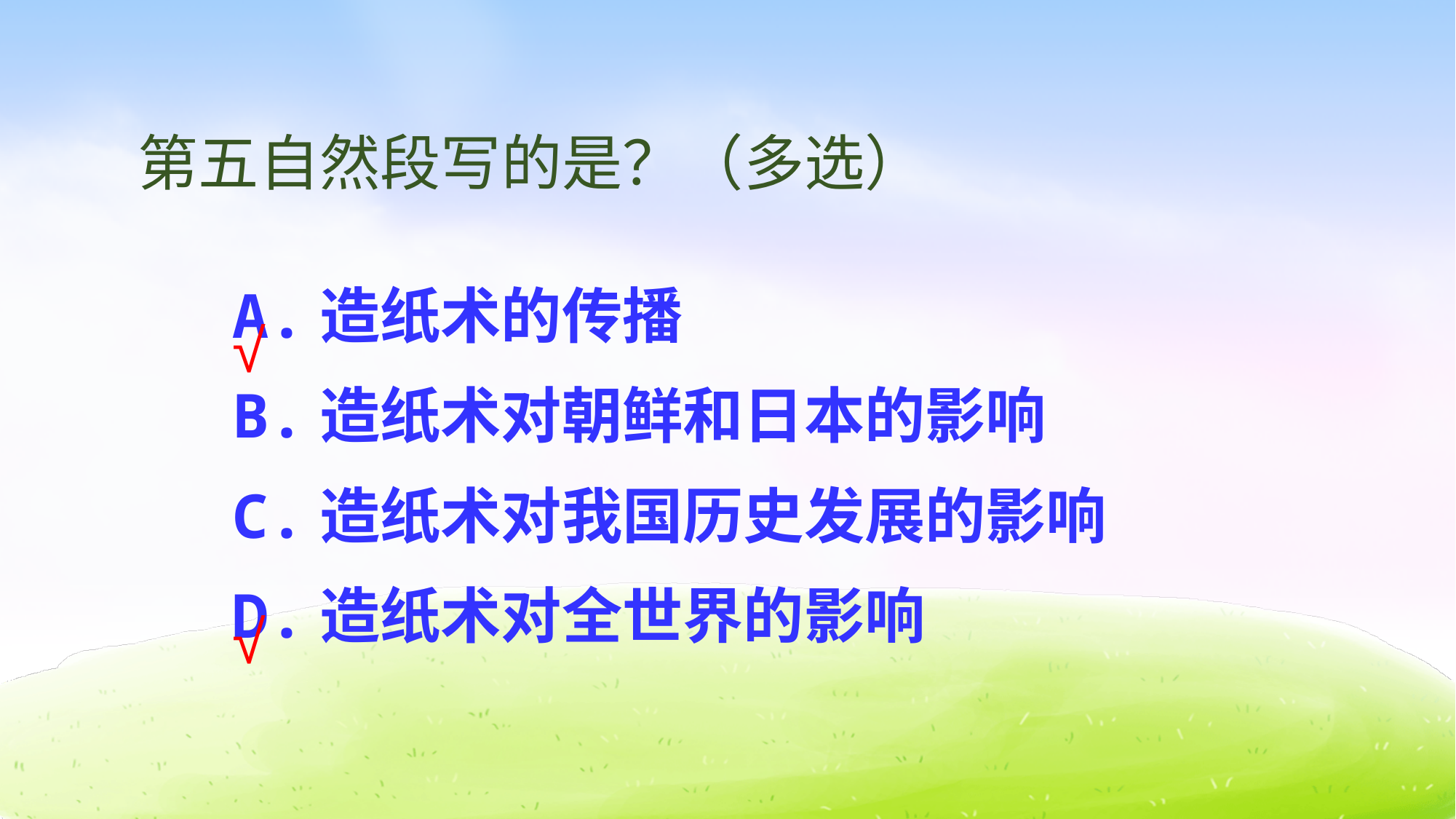

第五自然段写的是？（多选）
A.造纸术的传播
B.造纸术对朝鲜和日本的影响
C.造纸术对我国历史发展的影响
D.造纸术对全世界的影响
√
√